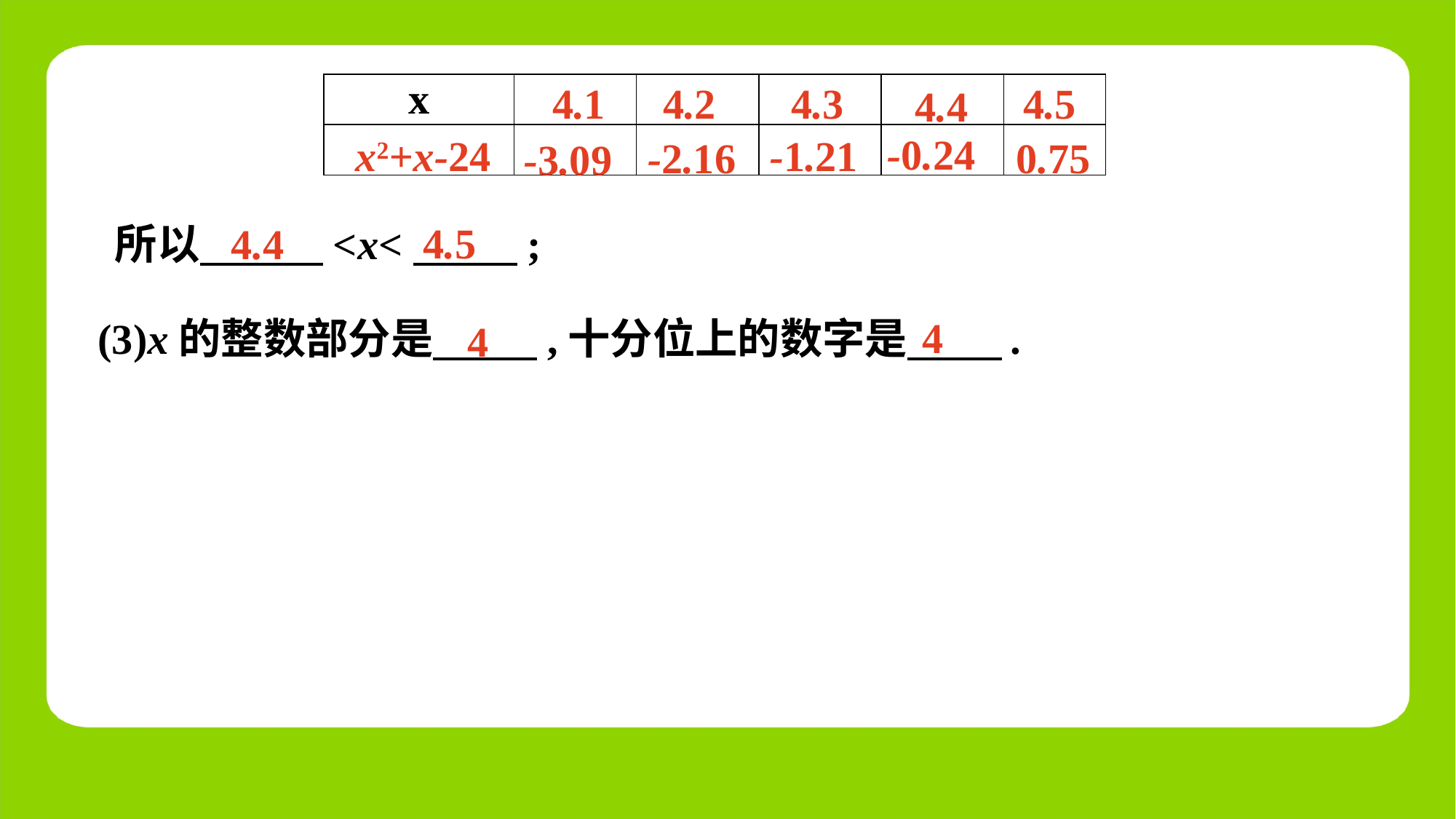

4.1
4.2
4.3
4.5
| x |  |  |  |  |  |
| --- | --- | --- | --- | --- | --- |
|  |  |  |  |  |  |
4.4
-0.24
-1.21
x2+x-24
-2.16
0.75
-3.09
4.5
所以　    　<x<　  　;
4.4
4
(3)x的整数部分是　  　,十分位上的数字是　 　.
4